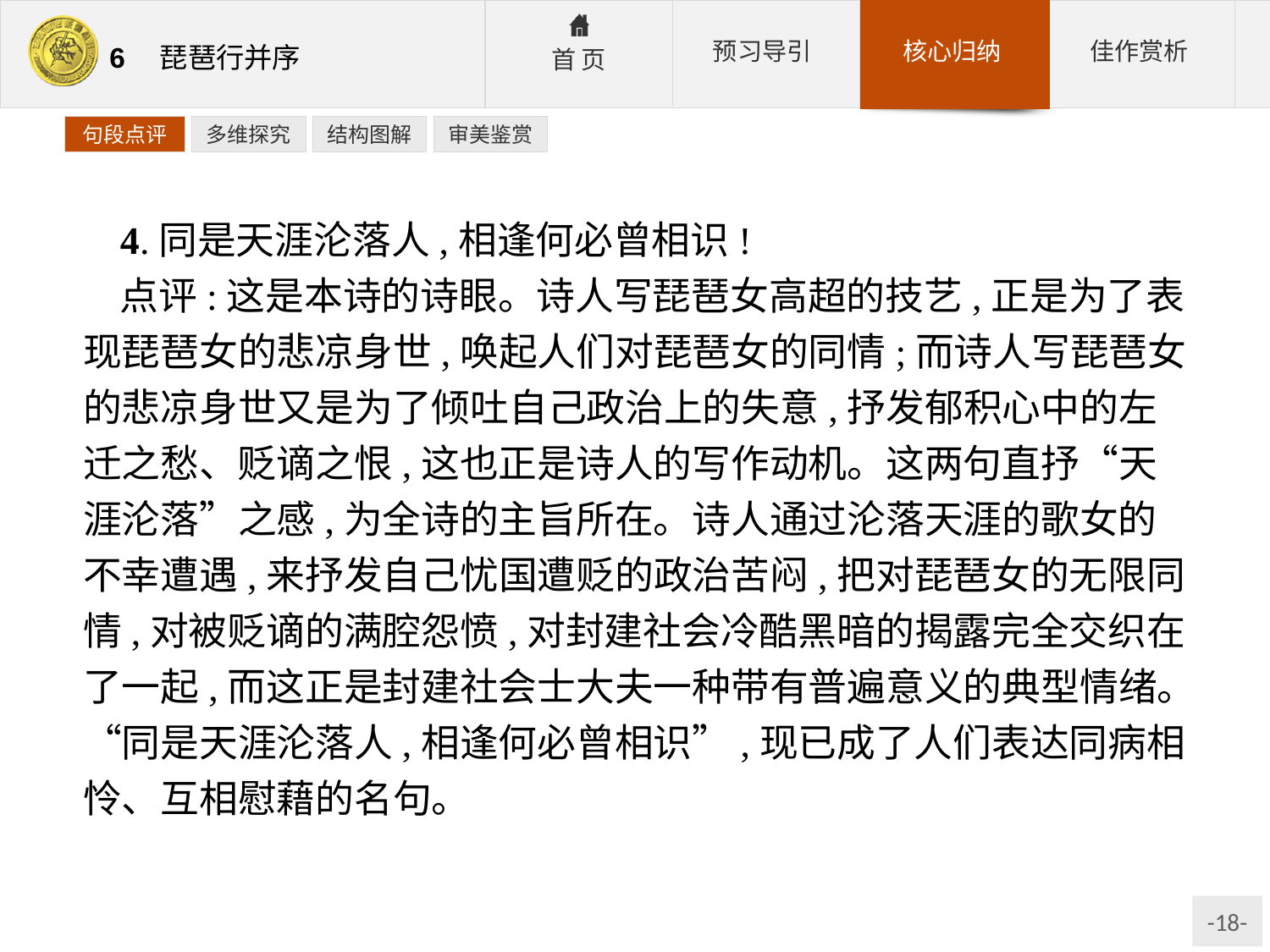

句段点评
多维探究
结构图解
审美鉴赏
4.同是天涯沦落人,相逢何必曾相识!
点评:这是本诗的诗眼。诗人写琵琶女高超的技艺,正是为了表现琵琶女的悲凉身世,唤起人们对琵琶女的同情;而诗人写琵琶女的悲凉身世又是为了倾吐自己政治上的失意,抒发郁积心中的左迁之愁、贬谪之恨,这也正是诗人的写作动机。这两句直抒“天涯沦落”之感,为全诗的主旨所在。诗人通过沦落天涯的歌女的不幸遭遇,来抒发自己忧国遭贬的政治苦闷,把对琵琶女的无限同情,对被贬谪的满腔怨愤,对封建社会冷酷黑暗的揭露完全交织在了一起,而这正是封建社会士大夫一种带有普遍意义的典型情绪。“同是天涯沦落人,相逢何必曾相识”,现已成了人们表达同病相怜、互相慰藉的名句。